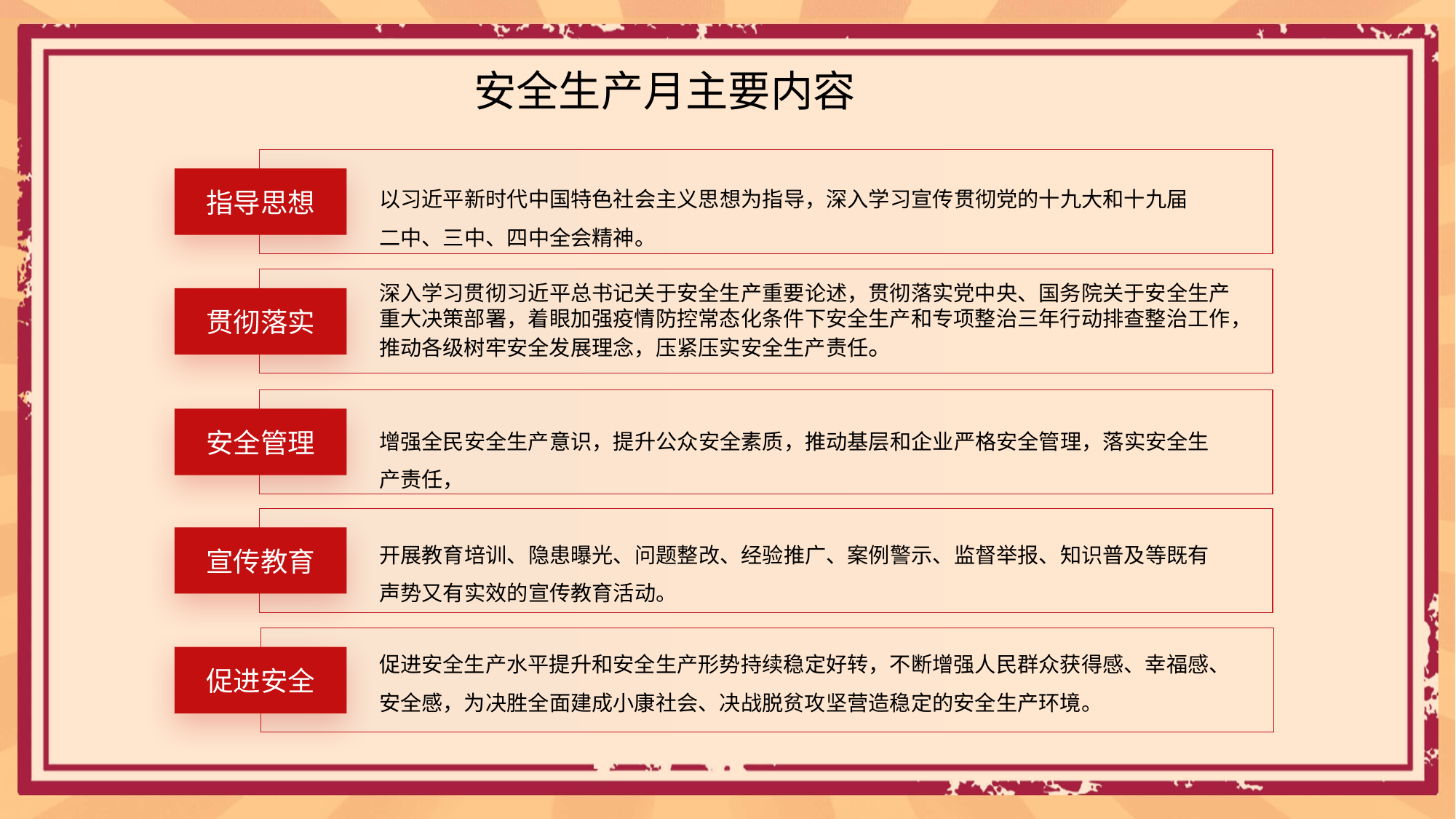

# 安全生产月主要内容

以习近平新时代中国特色社会主义思想为指导，深入学习宣传贯彻党的十九大和十九届二中、三中、四中全会精神。
指导思想

深入学习贯彻习近平总书记关于安全生产重要论述，贯彻落实党中央、国务院关于安全生产重大决策部署，着眼加强疫情防控常态化条件下安全生产和专项整治三年行动排查整治工作，推动各级树牢安全发展理念，压紧压实安全生产责任。
贯彻落实

安全管理
增强全民安全生产意识，提升公众安全素质，推动基层和企业严格安全管理，落实安全生产责任，

开展教育培训、隐患曝光、问题整改、经验推广、案例警示、监督举报、知识普及等既有声势又有实效的宣传教育活动。
宣传教育

促进安全生产水平提升和安全生产形势持续稳定好转，不断增强人民群众获得感、幸福感、安全感，为决胜全面建成小康社会、决战脱贫攻坚营造稳定的安全生产环境。
促进安全